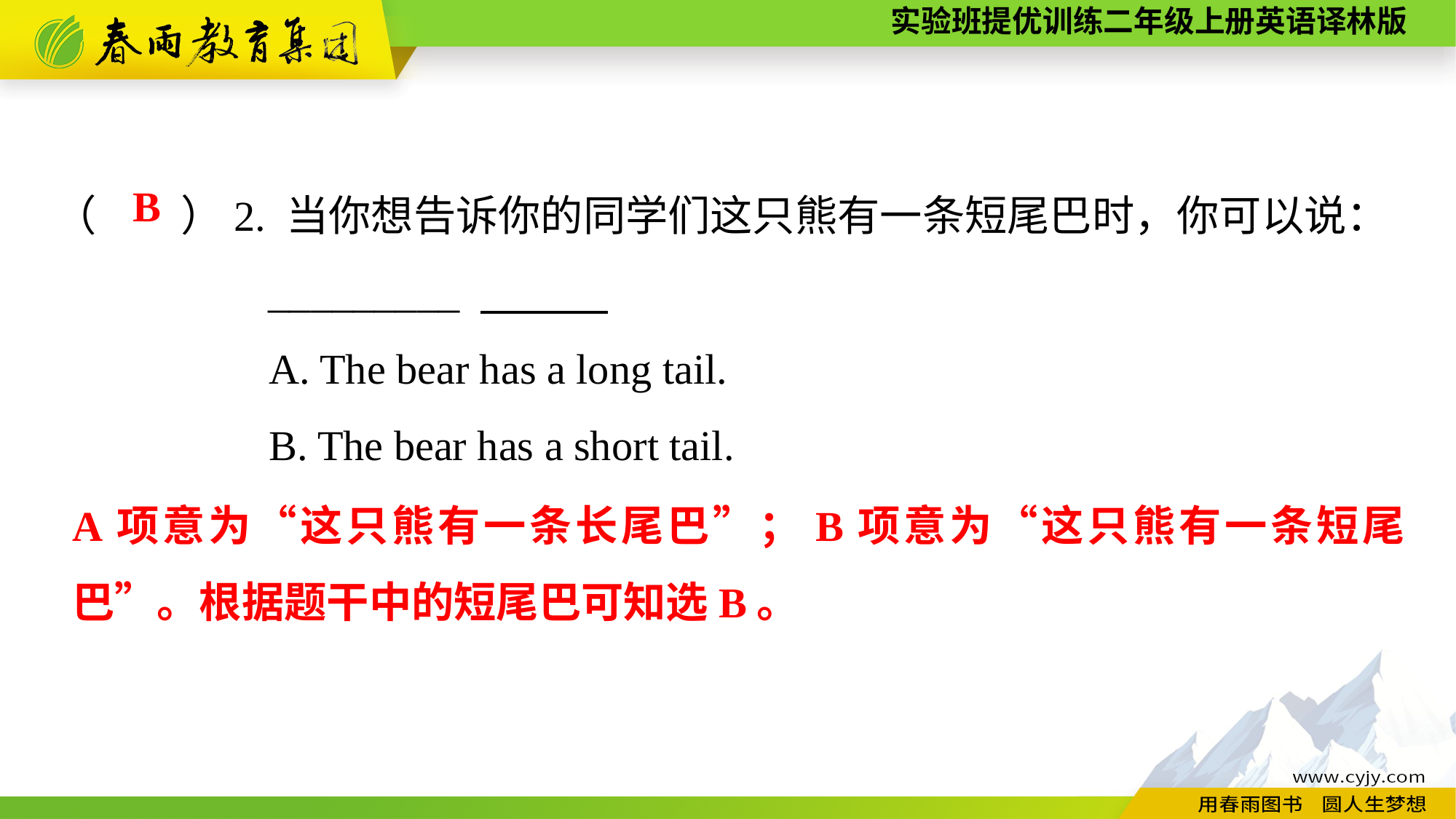

（　　）2. 当你想告诉你的同学们这只熊有一条短尾巴时，你可以说：
_________
A. The bear has a long tail.
B. The bear has a short tail.
B
A项意为“这只熊有一条长尾巴”；B项意为“这只熊有一条短尾巴”。根据题干中的短尾巴可知选B。